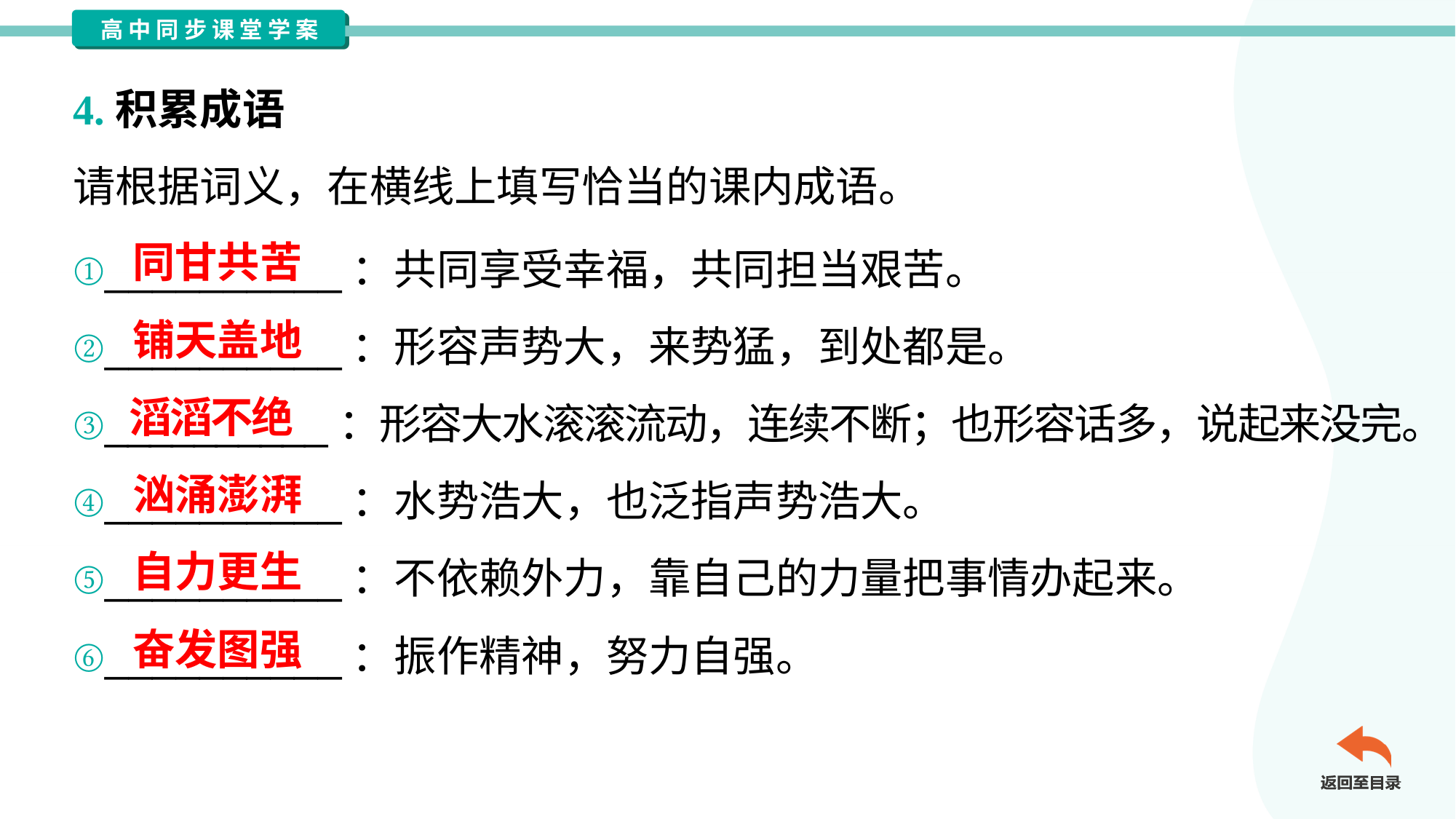

4.积累成语
请根据词义，在横线上填写恰当的课内成语。
同甘共苦
①__________：共同享受幸福，共同担当艰苦。
②__________：形容声势大，来势猛，到处都是。
③__________：形容大水滚滚流动，连续不断；也形容话多，说起来没完。
④__________：水势浩大，也泛指声势浩大。
⑤__________：不依赖外力，靠自己的力量把事情办起来。
⑥__________：振作精神，努力自强。
铺天盖地
滔滔不绝
汹涌澎湃
自力更生
奋发图强